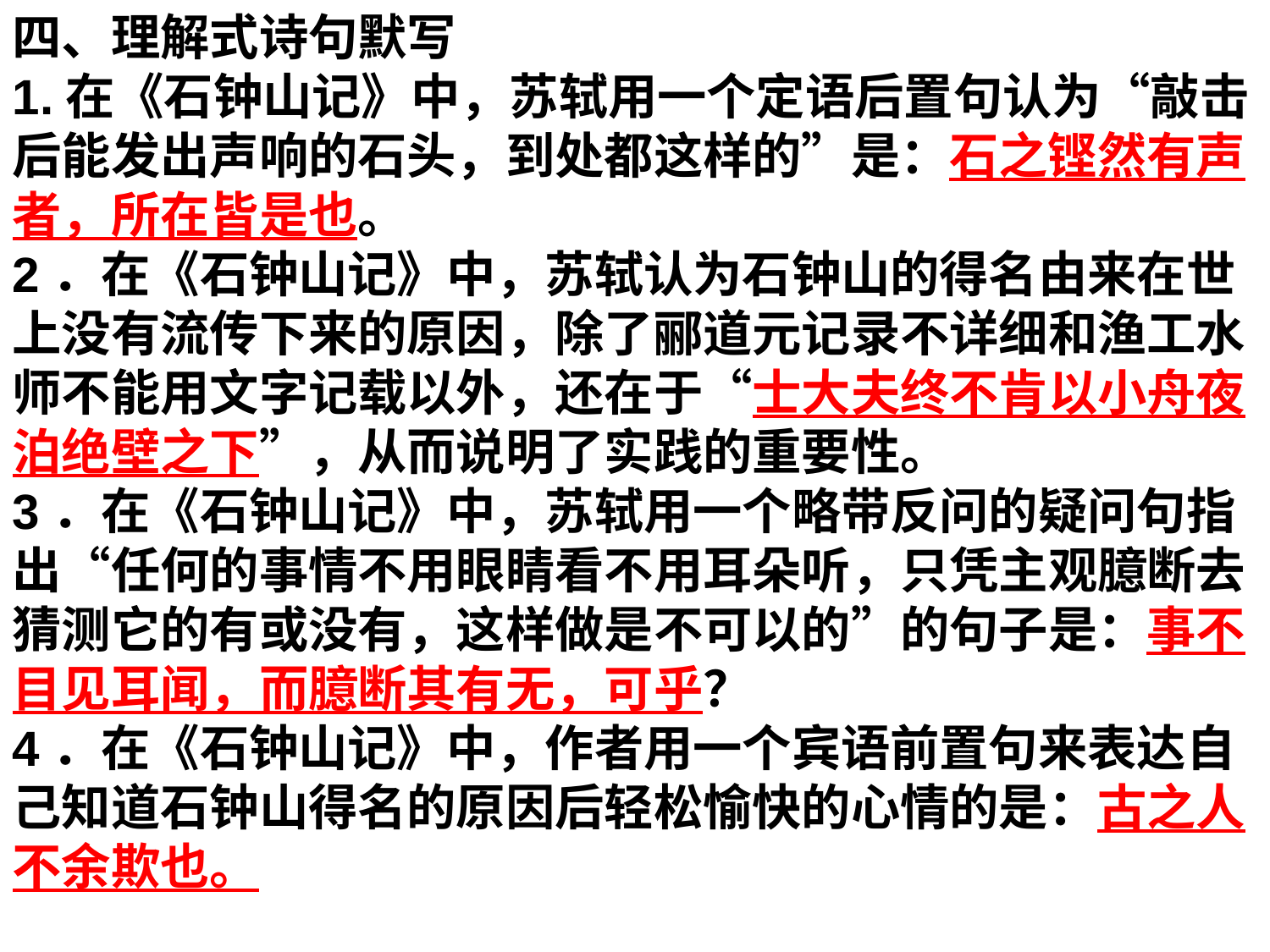

四、理解式诗句默写
1.在《石钟山记》中，苏轼用一个定语后置句认为“敲击后能发出声响的石头，到处都这样的”是：石之铿然有声者，所在皆是也。
2．在《石钟山记》中，苏轼认为石钟山的得名由来在世上没有流传下来的原因，除了郦道元记录不详细和渔工水师不能用文字记载以外，还在于“士大夫终不肯以小舟夜泊绝壁之下”，从而说明了实践的重要性。
3．在《石钟山记》中，苏轼用一个略带反问的疑问句指出“任何的事情不用眼睛看不用耳朵听，只凭主观臆断去猜测它的有或没有，这样做是不可以的”的句子是：事不目见耳闻，而臆断其有无，可乎？
4．在《石钟山记》中，作者用一个宾语前置句来表达自己知道石钟山得名的原因后轻松愉快的心情的是：古之人不余欺也。